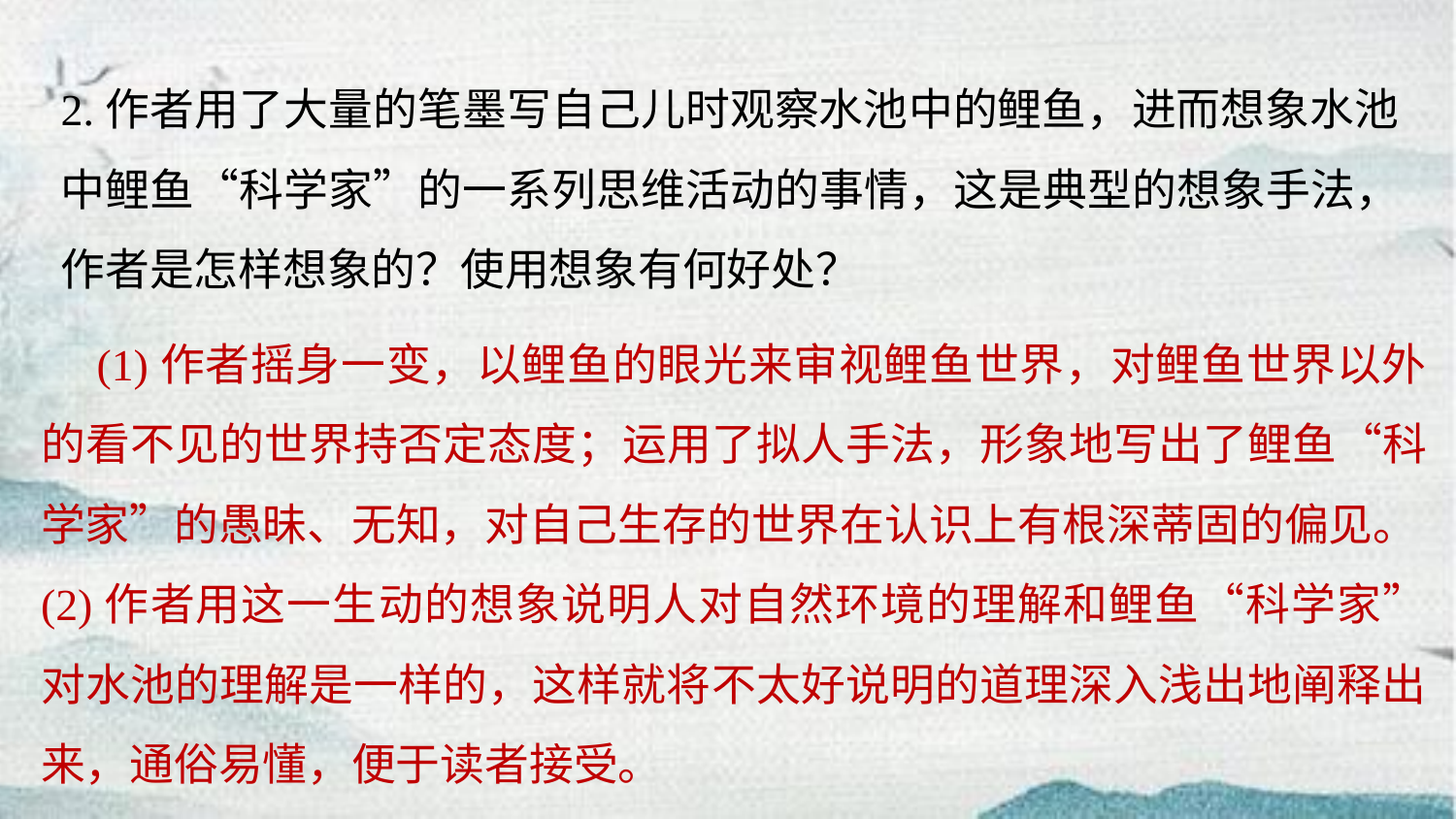

2.作者用了大量的笔墨写自己儿时观察水池中的鲤鱼，进而想象水池中鲤鱼“科学家”的一系列思维活动的事情，这是典型的想象手法，作者是怎样想象的？使用想象有何好处？
　(1)作者摇身一变，以鲤鱼的眼光来审视鲤鱼世界，对鲤鱼世界以外的看不见的世界持否定态度；运用了拟人手法，形象地写出了鲤鱼“科学家”的愚昧、无知，对自己生存的世界在认识上有根深蒂固的偏见。
(2)作者用这一生动的想象说明人对自然环境的理解和鲤鱼“科学家”对水池的理解是一样的，这样就将不太好说明的道理深入浅出地阐释出来，通俗易懂，便于读者接受。